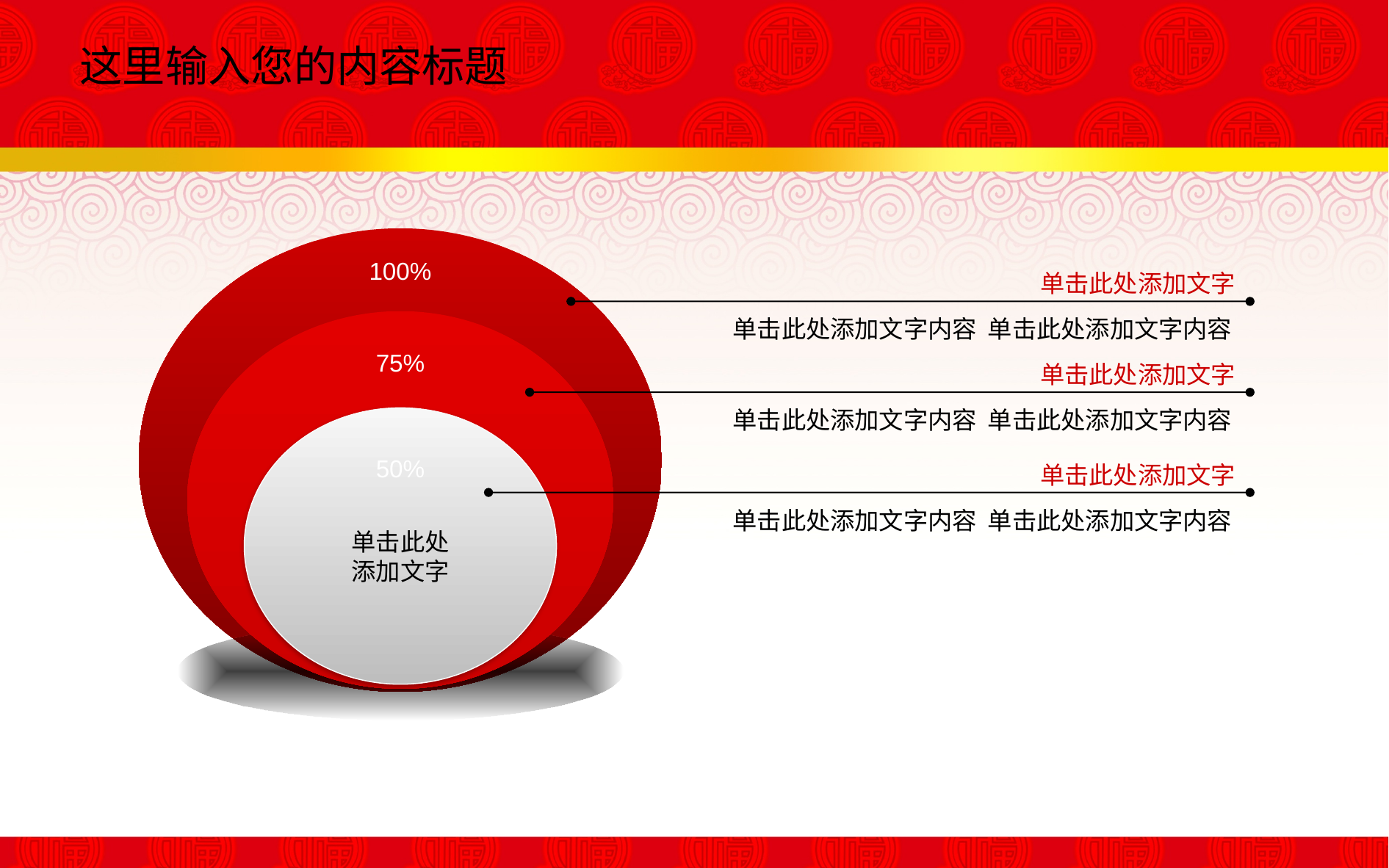

这里输入您的内容标题

100%

75%

50%
单击此处
添加文字

单击此处添加文字

单击此处添加文字内容  单击此处添加文字内容
单击此处添加文字

单击此处添加文字内容  单击此处添加文字内容
单击此处添加文字
单击此处添加文字内容  单击此处添加文字内容